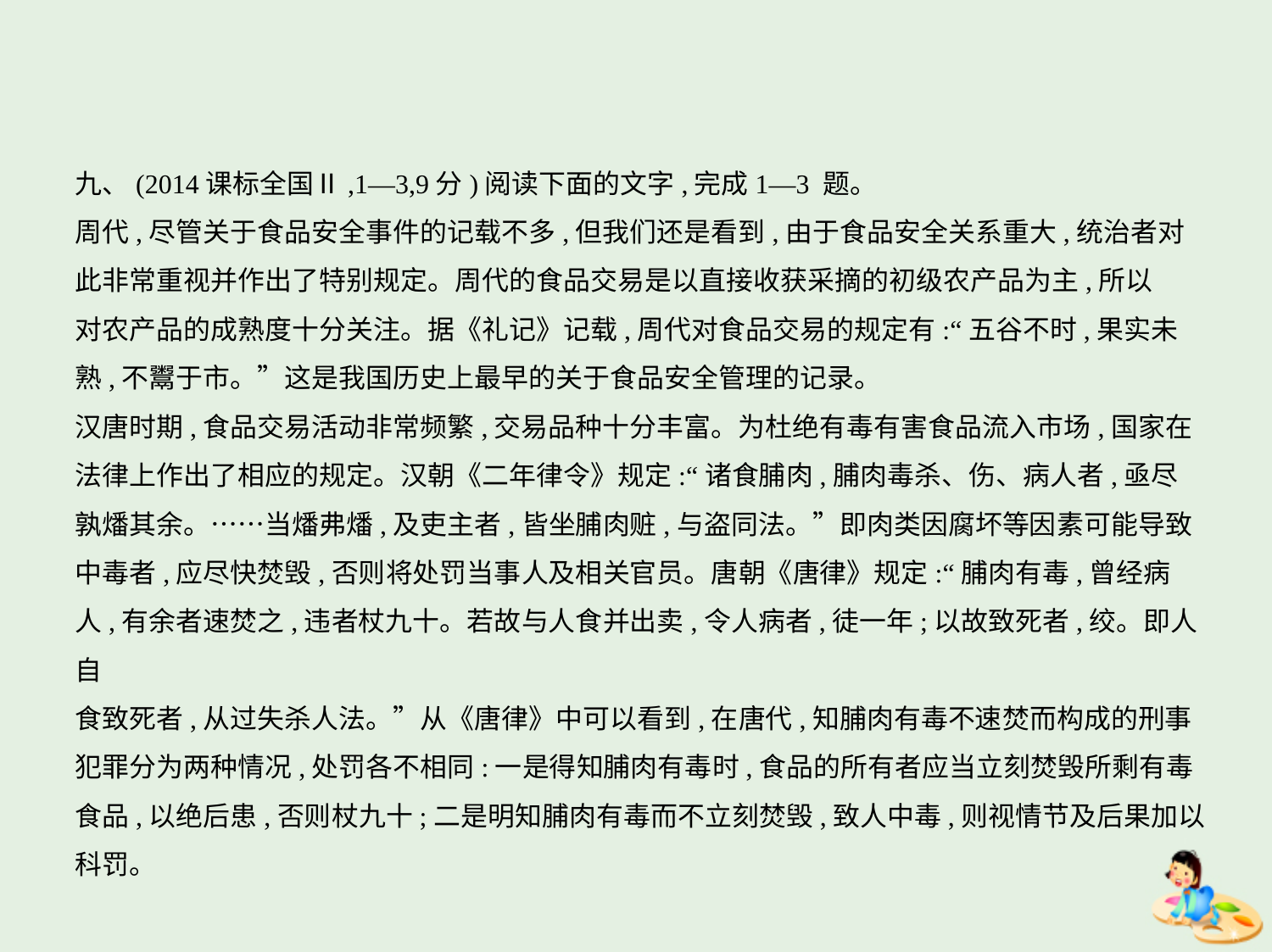

九、(2014课标全国Ⅱ,1—3,9分)阅读下面的文字,完成1—3 题。
周代,尽管关于食品安全事件的记载不多,但我们还是看到,由于食品安全关系重大,统治者对
此非常重视并作出了特别规定。周代的食品交易是以直接收获采摘的初级农产品为主,所以
对农产品的成熟度十分关注。据《礼记》记载,周代对食品交易的规定有:“五谷不时,果实未
熟,不鬻于市。”这是我国历史上最早的关于食品安全管理的记录。
汉唐时期,食品交易活动非常频繁,交易品种十分丰富。为杜绝有毒有害食品流入市场,国家在
法律上作出了相应的规定。汉朝《二年律令》规定:“诸食脯肉,脯肉毒杀、伤、病人者,亟尽
孰燔其余。……当燔弗燔,及吏主者,皆坐脯肉赃,与盗同法。”即肉类因腐坏等因素可能导致
中毒者,应尽快焚毁,否则将处罚当事人及相关官员。唐朝《唐律》规定:“脯肉有毒,曾经病
人,有余者速焚之,违者杖九十。若故与人食并出卖,令人病者,徒一年;以故致死者,绞。即人自
食致死者,从过失杀人法。”从《唐律》中可以看到,在唐代,知脯肉有毒不速焚而构成的刑事
犯罪分为两种情况,处罚各不相同:一是得知脯肉有毒时,食品的所有者应当立刻焚毁所剩有毒
食品,以绝后患,否则杖九十;二是明知脯肉有毒而不立刻焚毁,致人中毒,则视情节及后果加以
科罚。